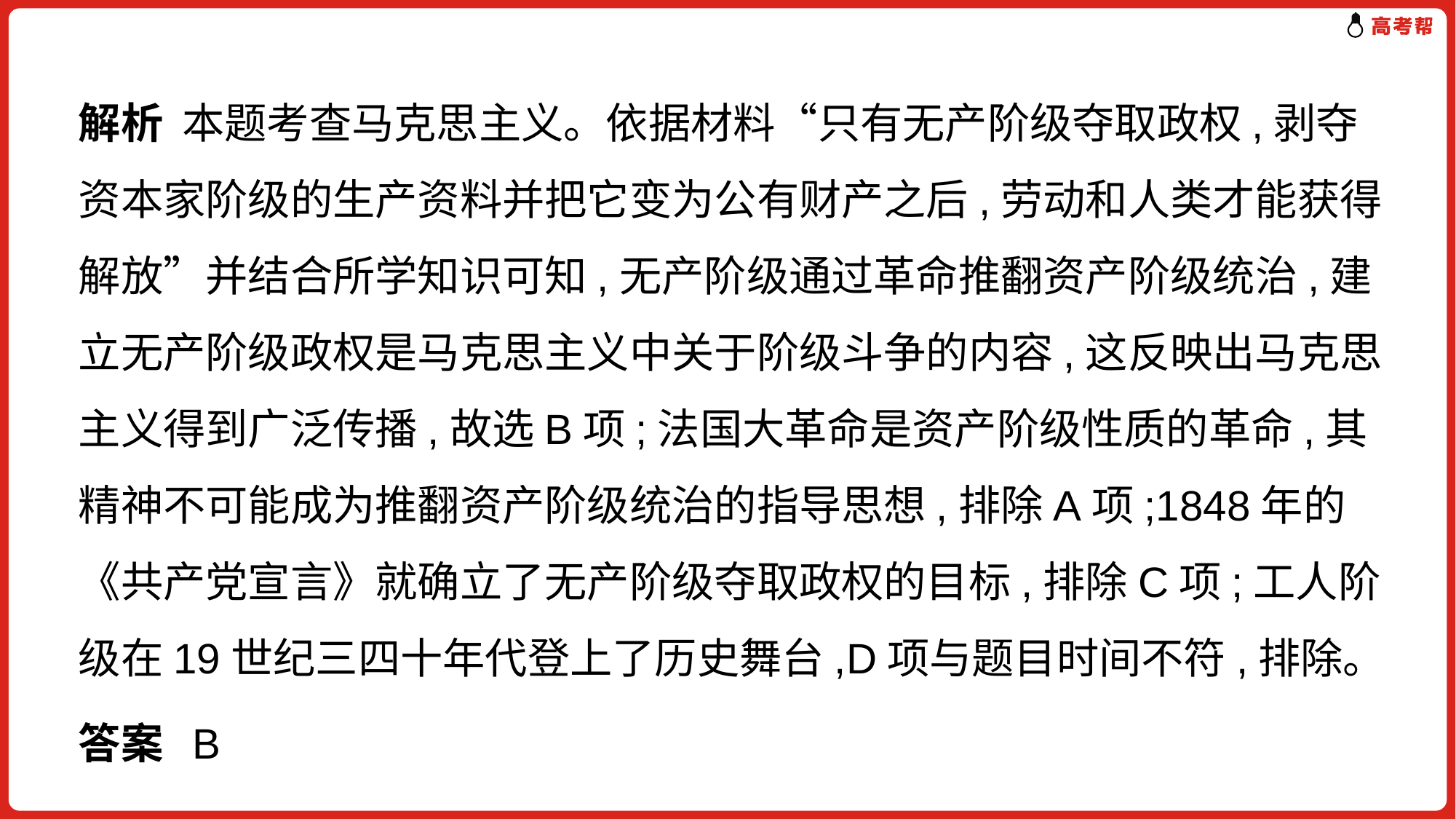

解析  本题考查马克思主义。依据材料“只有无产阶级夺取政权,剥夺资本家阶级的生产资料并把它变为公有财产之后,劳动和人类才能获得解放”并结合所学知识可知,无产阶级通过革命推翻资产阶级统治,建立无产阶级政权是马克思主义中关于阶级斗争的内容,这反映出马克思主义得到广泛传播,故选B项;法国大革命是资产阶级性质的革命,其精神不可能成为推翻资产阶级统治的指导思想,排除A项;1848年的《共产党宣言》就确立了无产阶级夺取政权的目标,排除C项;工人阶级在19世纪三四十年代登上了历史舞台,D项与题目时间不符,排除。
答案  B